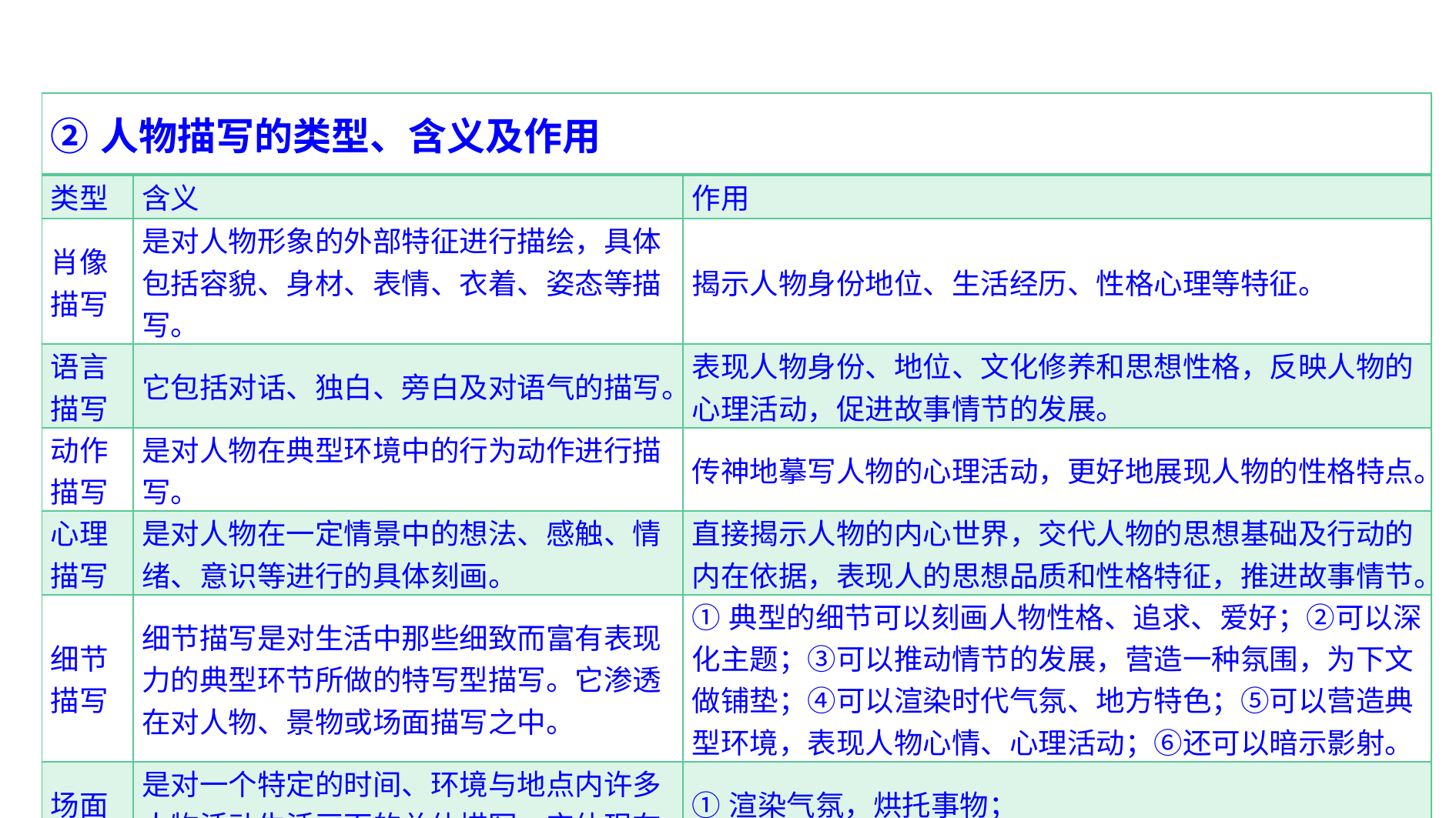

| ②人物描写的类型、含义及作用 |  |  |
| --- | --- | --- |
| 类型 | 含义 | 作用 |
| 肖像描写 | 是对人物形象的外部特征进行描绘，具体包括容貌、身材、表情、衣着、姿态等描写。 | 揭示人物身份地位、生活经历、性格心理等特征。 |
| 语言描写 | 它包括对话、独白、旁白及对语气的描写。 | 表现人物身份、地位、文化修养和思想性格，反映人物的心理活动，促进故事情节的发展。 |
| 动作描写 | 是对人物在典型环境中的行为动作进行描写。 | 传神地摹写人物的心理活动，更好地展现人物的性格特点。 |
| 心理描写 | 是对人物在一定情景中的想法、感触、情绪、意识等进行的具体刻画。 | 直接揭示人物的内心世界，交代人物的思想基础及行动的内在依据，表现人的思想品质和性格特征，推进故事情节。 |
| 细节描写 | 细节描写是对生活中那些细致而富有表现力的典型环节所做的特写型描写。它渗透在对人物、景物或场面描写之中。 | ①典型的细节可以刻画人物性格、追求、爱好；②可以深化主题；③可以推动情节的发展，营造一种氛围，为下文做铺垫；④可以渲染时代气氛、地方特色；⑤可以营造典型环境，表现人物心情、心理活动；⑥还可以暗示影射。 |
| 场面描写 | 是对一个特定的时间、环境与地点内许多人物活动生活画面的总体描写。它体现在人物活动的动态描写和特定环境的渲染上。 | ①渲染气氛，烘托事物； ②可以更好地塑造人物形象和表现作品主题。 |